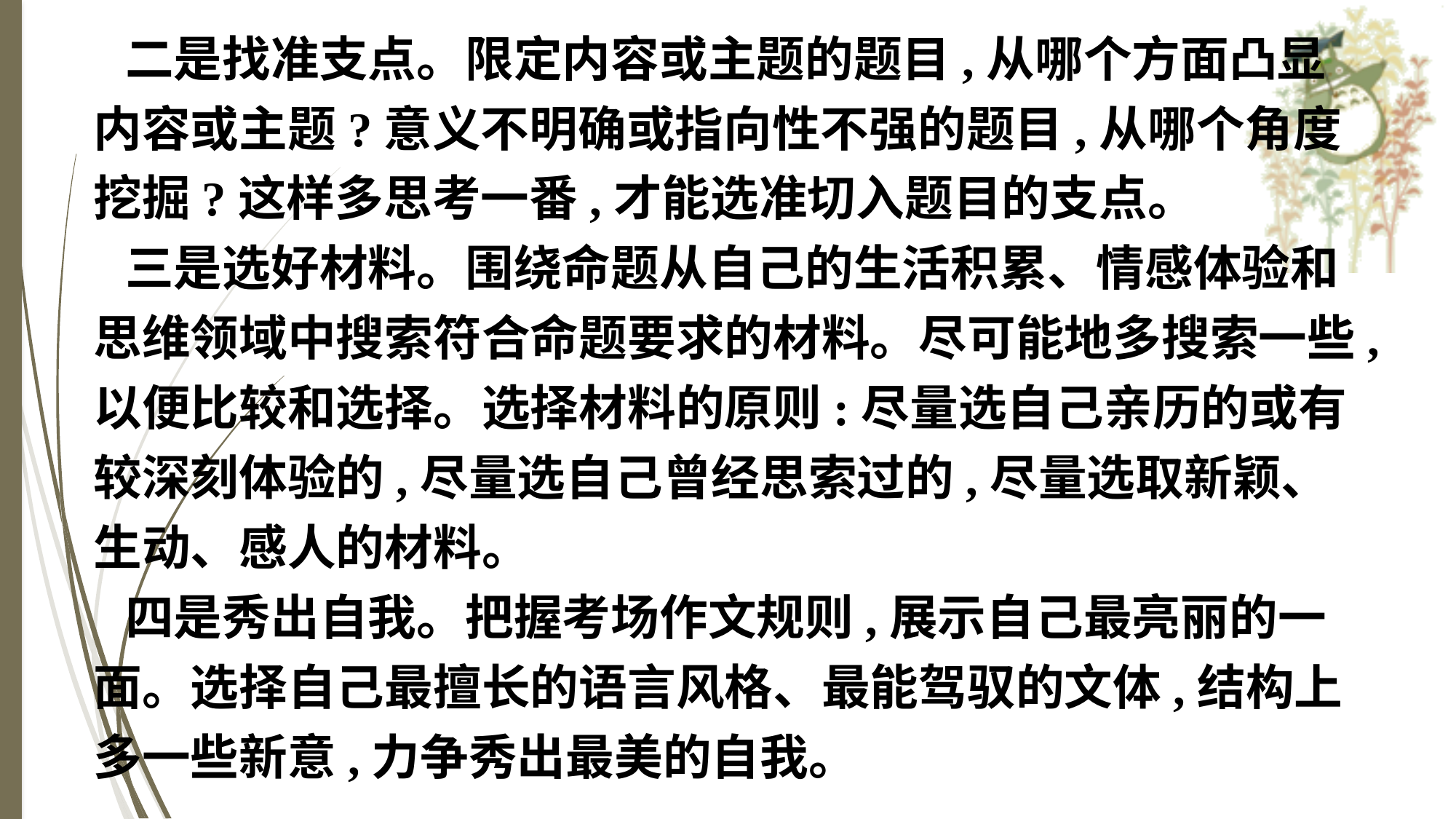

二是找准支点。限定内容或主题的题目,从哪个方面凸显内容或主题?意义不明确或指向性不强的题目,从哪个角度挖掘?这样多思考一番,才能选准切入题目的支点。
三是选好材料。围绕命题从自己的生活积累、情感体验和思维领域中搜索符合命题要求的材料。尽可能地多搜索一些,以便比较和选择。选择材料的原则:尽量选自己亲历的或有较深刻体验的,尽量选自己曾经思索过的,尽量选取新颖、生动、感人的材料。
四是秀出自我。把握考场作文规则,展示自己最亮丽的一面。选择自己最擅长的语言风格、最能驾驭的文体,结构上多一些新意,力争秀出最美的自我。